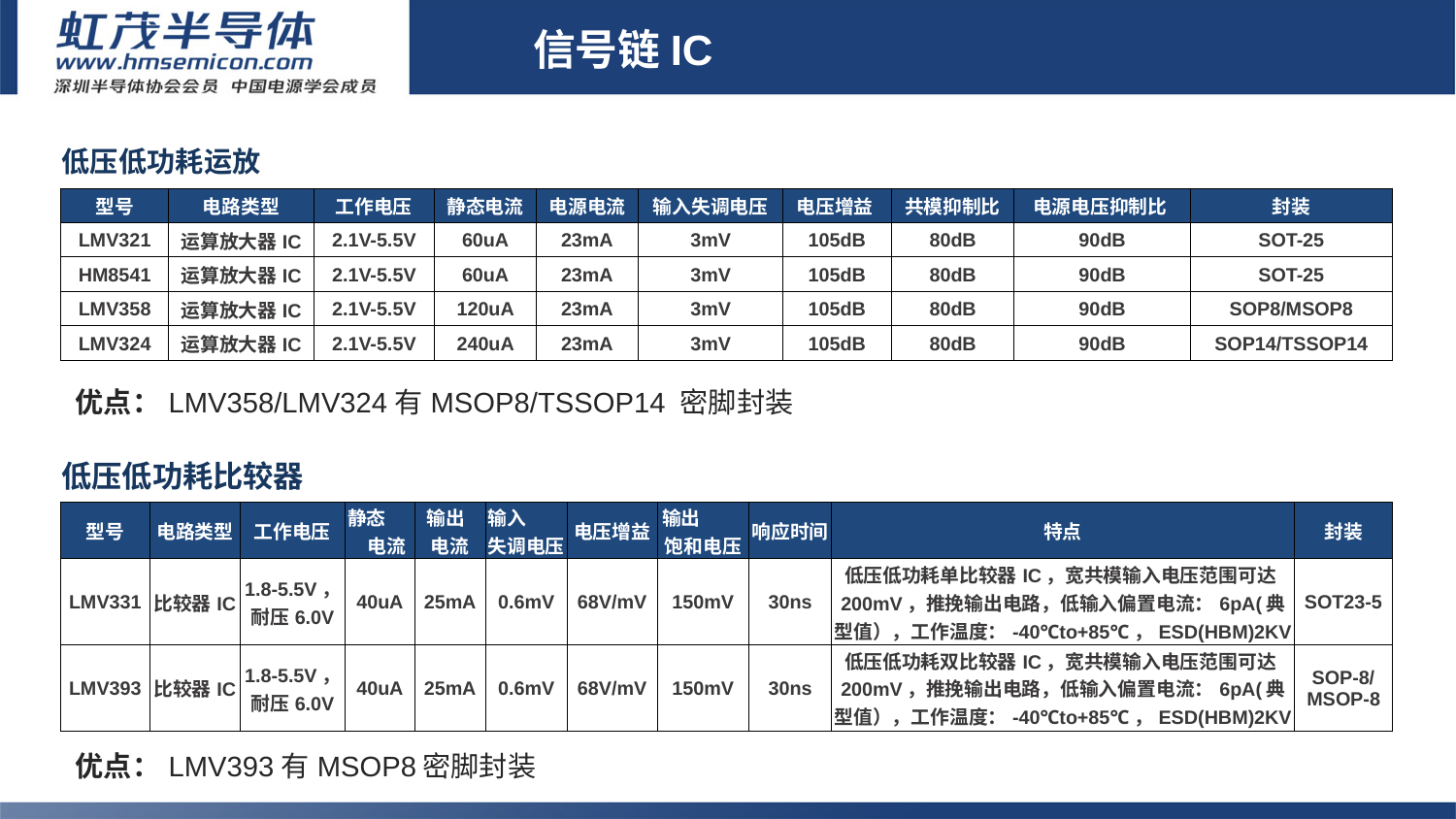

信号链IC
| 低压低功耗运放 |  |  |  |  |  |  |  |  |  |
| --- | --- | --- | --- | --- | --- | --- | --- | --- | --- |
| 型号 | 电路类型 | 工作电压 | 静态电流 | 电源电流 | 输入失调电压 | 电压增益 | 共模抑制比 | 电源电压抑制比 | 封装 |
| LMV321 | 运算放大器IC | 2.1V-5.5V | 60uA | 23mA | 3mV | 105dB | 80dB | 90dB | SOT-25 |
| HM8541 | 运算放大器IC | 2.1V-5.5V | 60uA | 23mA | 3mV | 105dB | 80dB | 90dB | SOT-25 |
| LMV358 | 运算放大器IC | 2.1V-5.5V | 120uA | 23mA | 3mV | 105dB | 80dB | 90dB | SOP8/MSOP8 |
| LMV324 | 运算放大器IC | 2.1V-5.5V | 240uA | 23mA | 3mV | 105dB | 80dB | 90dB | SOP14/TSSOP14 |
# 信号链IC

优点：LMV358/LMV324有MSOP8/TSSOP14 密脚封装
| 低压低功耗比较器 |  |  |  |  |  |  |  |  |  |  |
| --- | --- | --- | --- | --- | --- | --- | --- | --- | --- | --- |
| 型号 | 电路类型 | 工作电压 | 静态 电流 | 输出 电流 | 输入 失调电压 | 电压增益 | 输出 饱和电压 | 响应时间 | 特点 | 封装 |
| LMV331 | 比较器IC | 1.8-5.5V，耐压6.0V | 40uA | 25mA | 0.6mV | 68V/mV | 150mV | 30ns | 低压低功耗单比较器IC，宽共模输入电压范围可达200mV，推挽输出电路，低输入偏置电流：6pA(典型值），工作温度：-40℃to+85℃，ESD(HBM)2KV | SOT23-5 |
| LMV393 | 比较器IC | 1.8-5.5V，耐压6.0V | 40uA | 25mA | 0.6mV | 68V/mV | 150mV | 30ns | 低压低功耗双比较器IC，宽共模输入电压范围可达200mV，推挽输出电路，低输入偏置电流：6pA(典型值），工作温度：-40℃to+85℃，ESD(HBM)2KV | SOP-8/ MSOP-8 |
优点：LMV393有MSOP8密脚封装